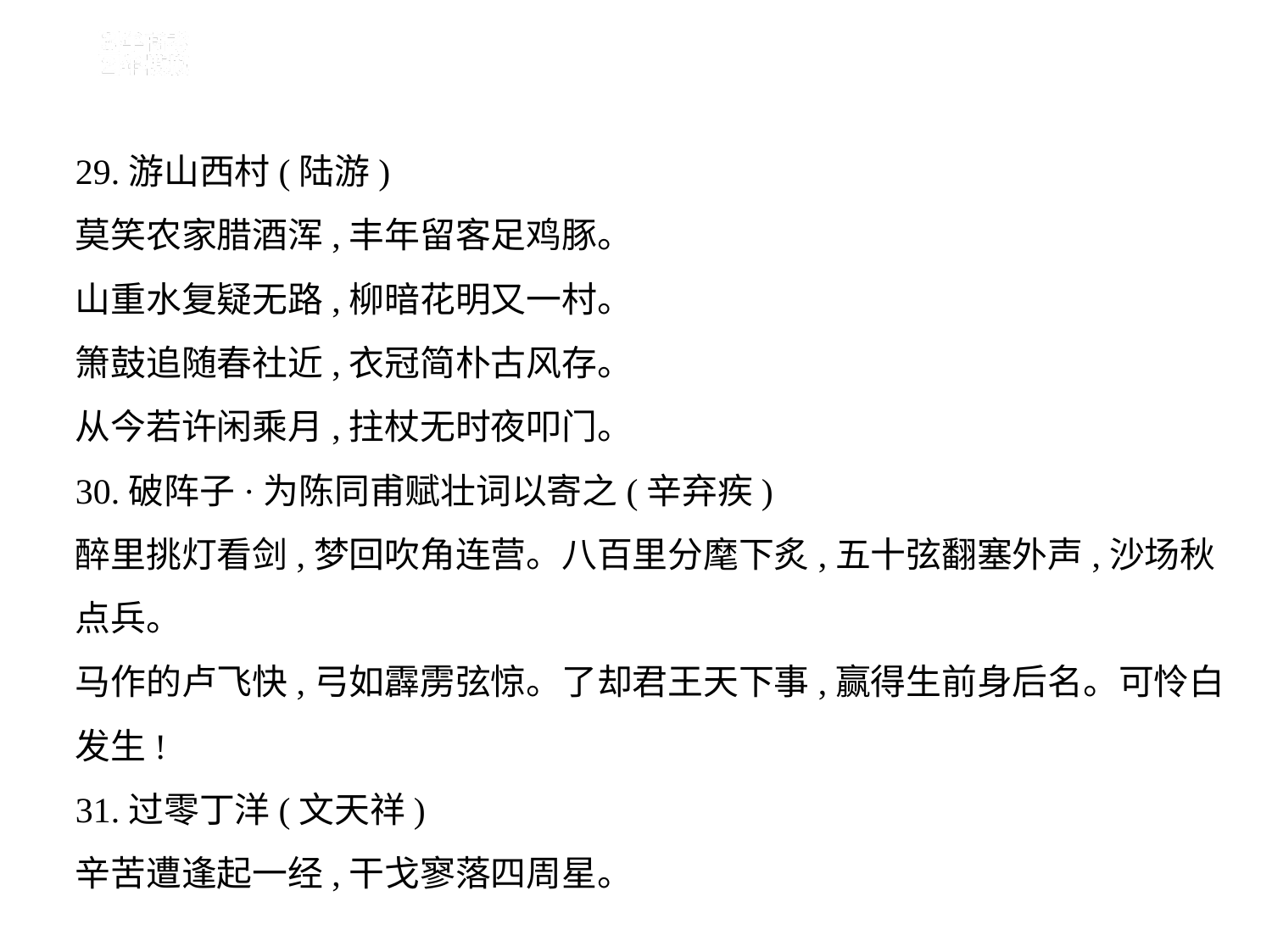

29.游山西村(陆游)
莫笑农家腊酒浑,丰年留客足鸡豚。
山重水复疑无路,柳暗花明又一村。
箫鼓追随春社近,衣冠简朴古风存。
从今若许闲乘月,拄杖无时夜叩门。
30.破阵子·为陈同甫赋壮词以寄之(辛弃疾)
醉里挑灯看剑,梦回吹角连营。八百里分麾下炙,五十弦翻塞外声,沙场秋
点兵。
马作的卢飞快,弓如霹雳弦惊。了却君王天下事,赢得生前身后名。可怜白
发生!
31.过零丁洋(文天祥)
辛苦遭逢起一经,干戈寥落四周星。